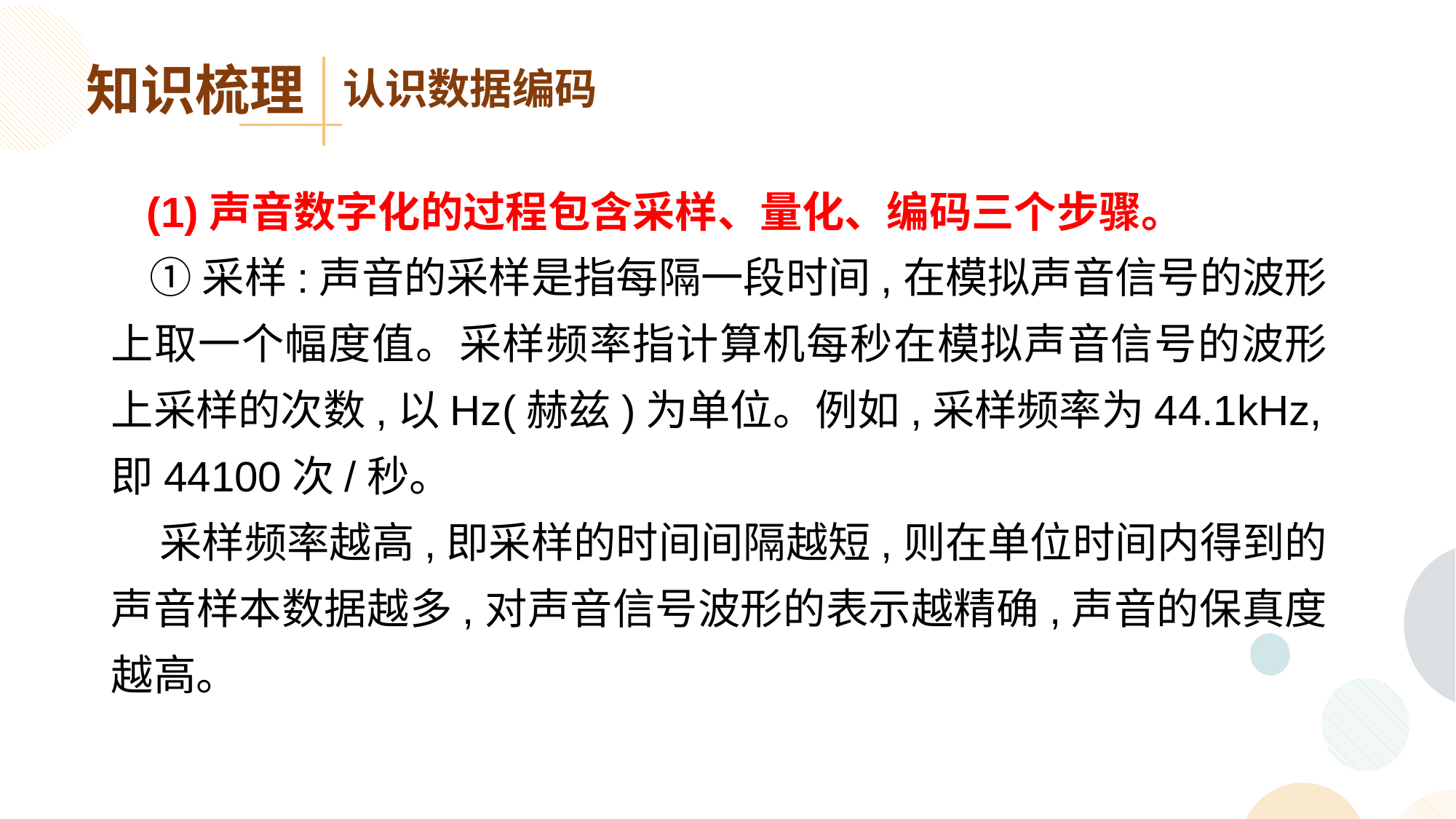

知识梳理
认识数据编码
   (1)声音数字化的过程包含采样、量化、编码三个步骤。
    ①采样:声音的采样是指每隔一段时间,在模拟声音信号的波形上取一个幅度值。采样频率指计算机每秒在模拟声音信号的波形上采样的次数,以Hz(赫兹)为单位。例如,采样频率为44.1kHz,即44100次/秒。
    采样频率越高,即采样的时间间隔越短,则在单位时间内得到的声音样本数据越多,对声音信号波形的表示越精确,声音的保真度越高。